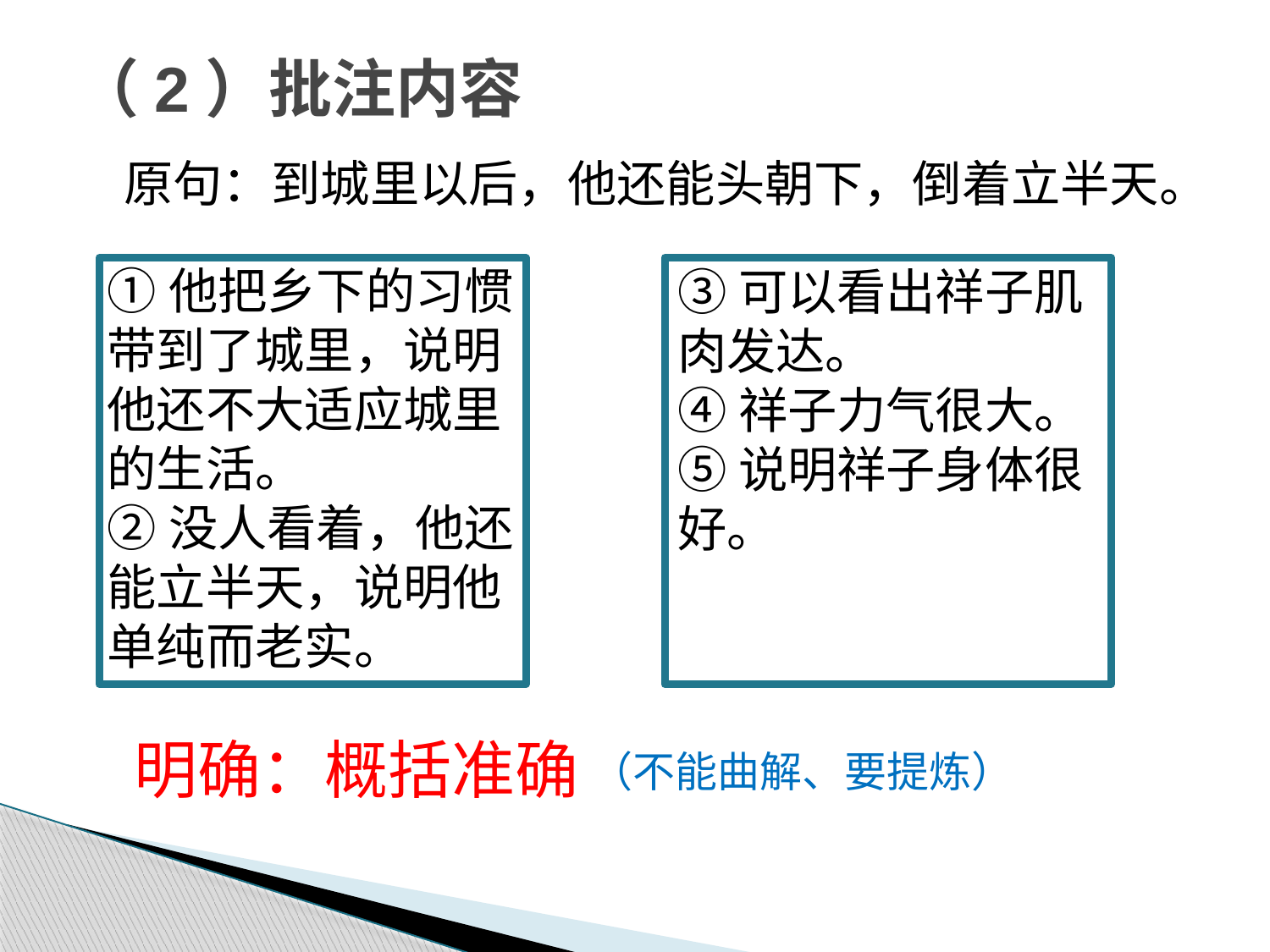

# （2）批注内容
原句：到城里以后，他还能头朝下，倒着立半天。
①他把乡下的习惯带到了城里，说明他还不大适应城里的生活。
②没人看着，他还能立半天，说明他单纯而老实。
③可以看出祥子肌肉发达。
④祥子力气很大。
⑤说明祥子身体很好。

明确：概括准确
（不能曲解、要提炼）